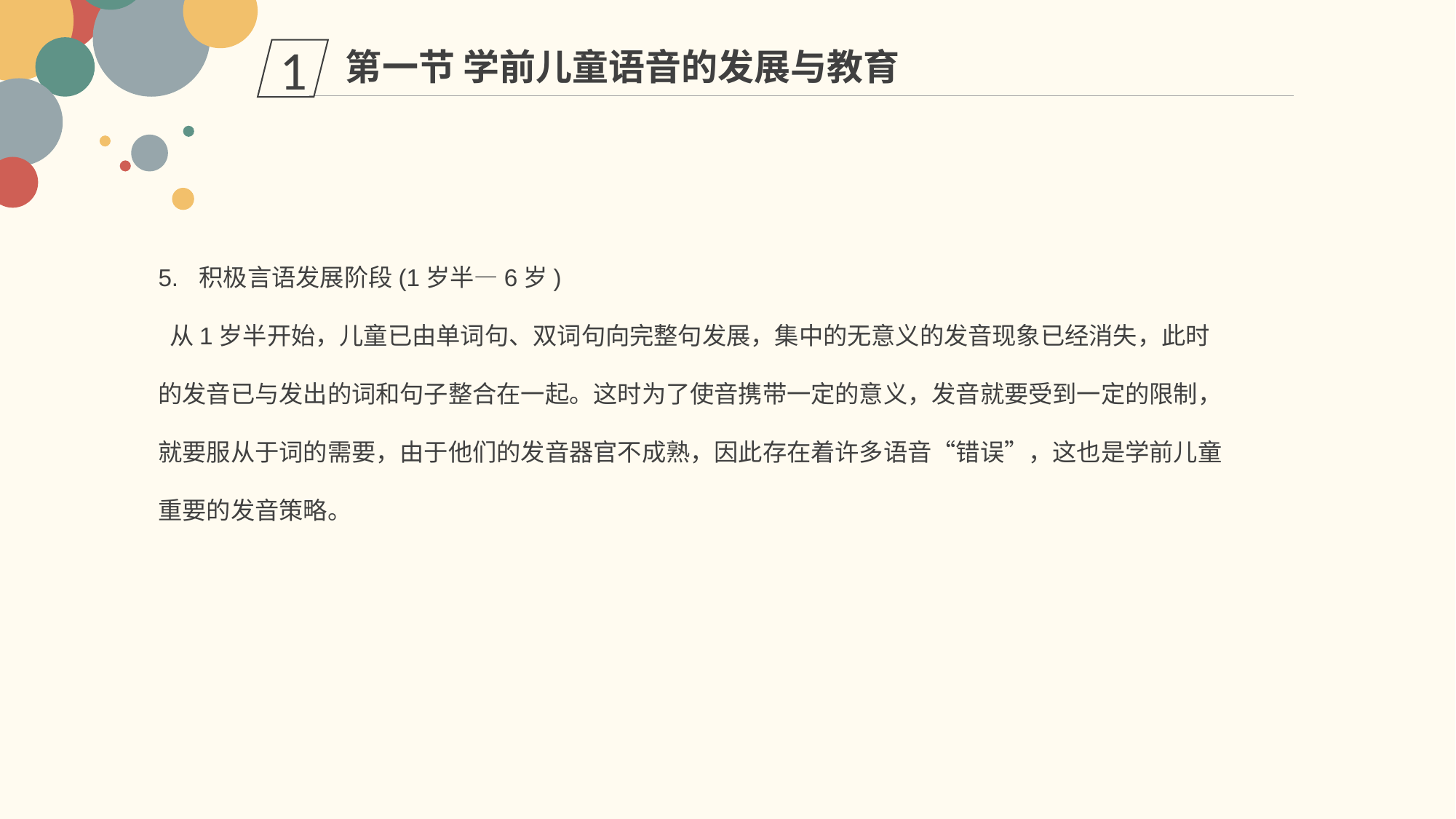

第一节 学前儿童语音的发展与教育
1
积极言语发展阶段(1岁半—6岁)
 从1岁半开始，儿童已由单词句、双词句向完整句发展，集中的无意义的发音现象已经消失，此时的发音已与发出的词和句子整合在一起。这时为了使音携带一定的意义，发音就要受到一定的限制，就要服从于词的需要，由于他们的发音器官不成熟，因此存在着许多语音“错误”，这也是学前儿童重要的发音策略。